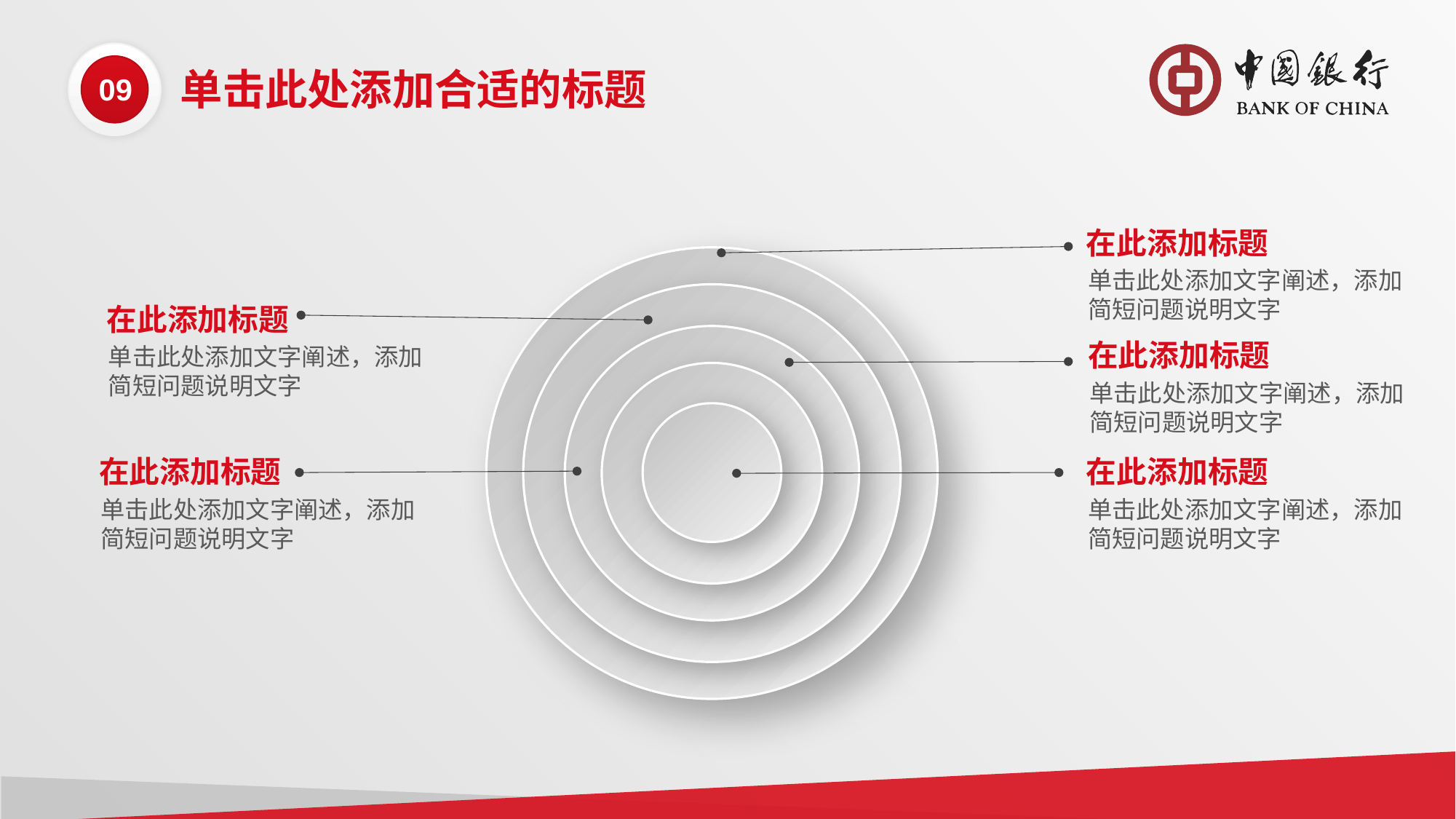

09
单击此处添加合适的标题
在此添加标题
单击此处添加文字阐述，添加简短问题说明文字

在此添加标题
单击此处添加文字阐述，添加简短问题说明文字

在此添加标题
单击此处添加文字阐述，添加简短问题说明文字

在此添加标题
单击此处添加文字阐述，添加简短问题说明文字
在此添加标题
单击此处添加文字阐述，添加简短问题说明文字